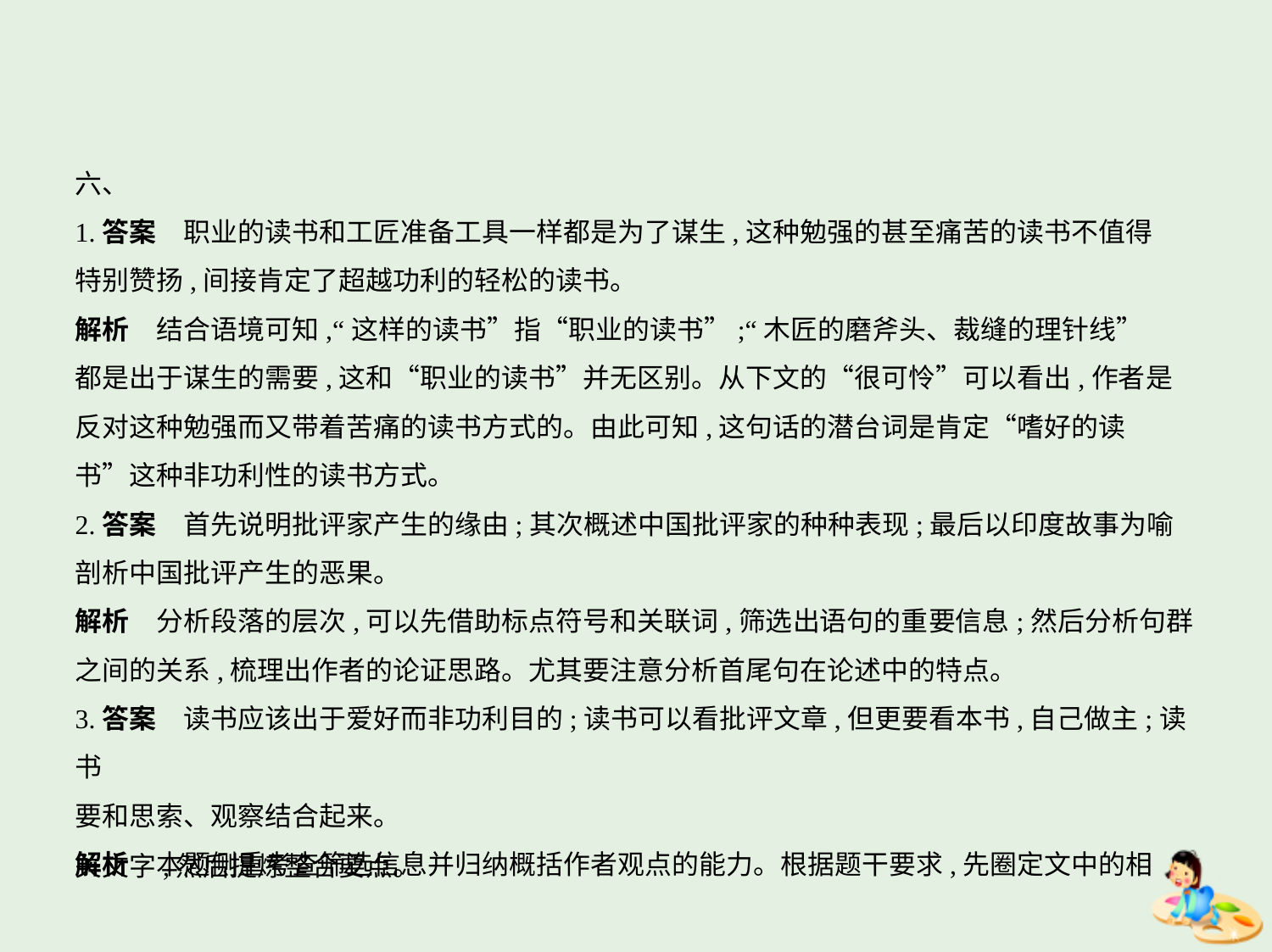

六、
1.答案　职业的读书和工匠准备工具一样都是为了谋生,这种勉强的甚至痛苦的读书不值得
特别赞扬,间接肯定了超越功利的轻松的读书。
解析　结合语境可知,“这样的读书”指“职业的读书”;“木匠的磨斧头、裁缝的理针线”
都是出于谋生的需要,这和“职业的读书”并无区别。从下文的“很可怜”可以看出,作者是
反对这种勉强而又带着苦痛的读书方式的。由此可知,这句话的潜台词是肯定“嗜好的读
书”这种非功利性的读书方式。
2.答案　首先说明批评家产生的缘由;其次概述中国批评家的种种表现;最后以印度故事为喻
剖析中国批评产生的恶果。
解析　分析段落的层次,可以先借助标点符号和关联词,筛选出语句的重要信息;然后分析句群
之间的关系,梳理出作者的论证思路。尤其要注意分析首尾句在论述中的特点。
3.答案　读书应该出于爱好而非功利目的;读书可以看批评文章,但更要看本书,自己做主;读书
要和思索、观察结合起来。
解析　本题侧重考查筛选信息并归纳概括作者观点的能力。根据题干要求,先圈定文中的相
关文字,然后提炼整合要点。